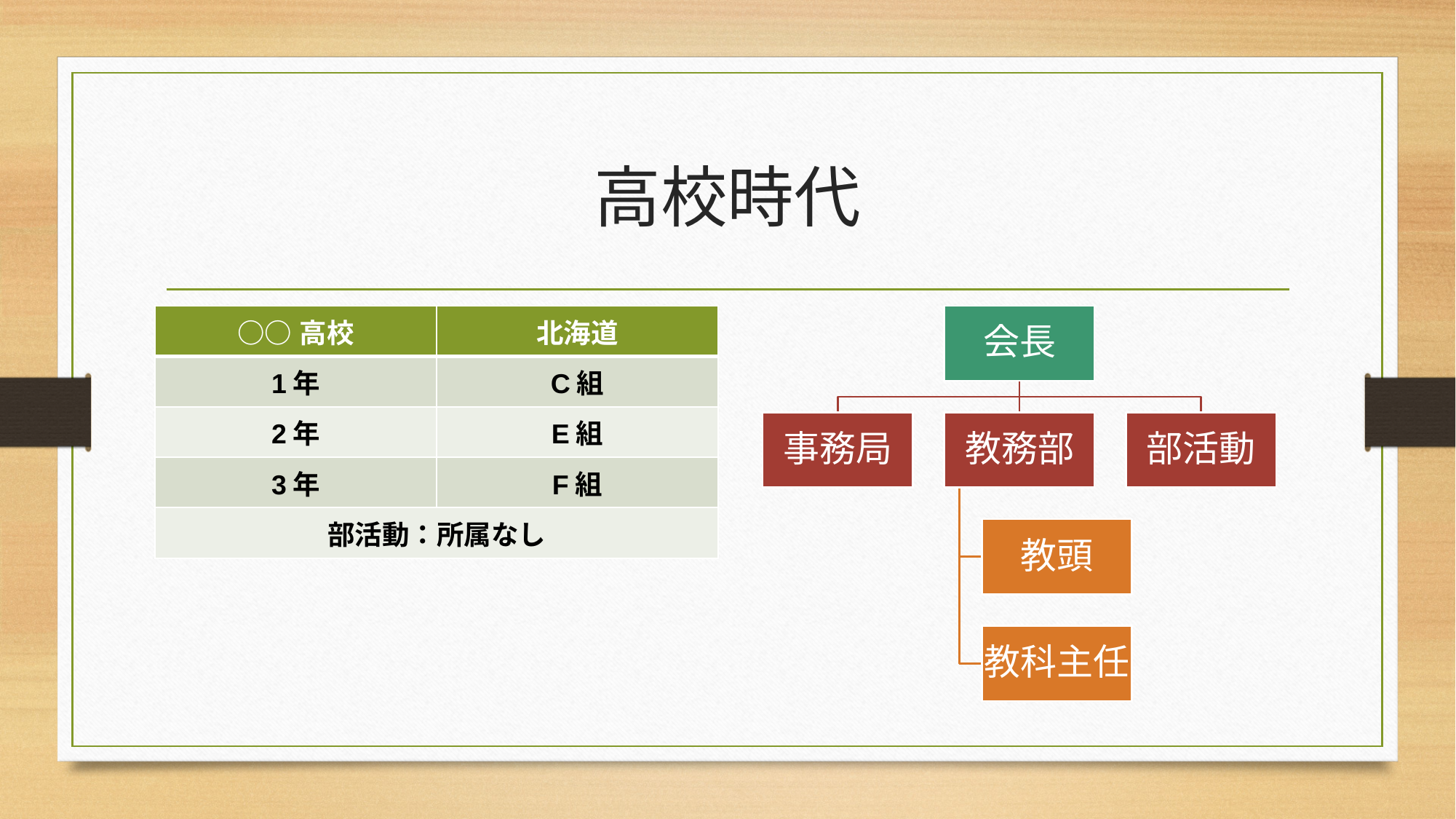

# 高校時代
| ○○高校 | 北海道 |
| --- | --- |
| 1年 | C組 |
| 2年 | E組 |
| 3年 | F組 |
| 部活動：所属なし |  |
会長
事務局
教務部
教頭
教科主任
部活動